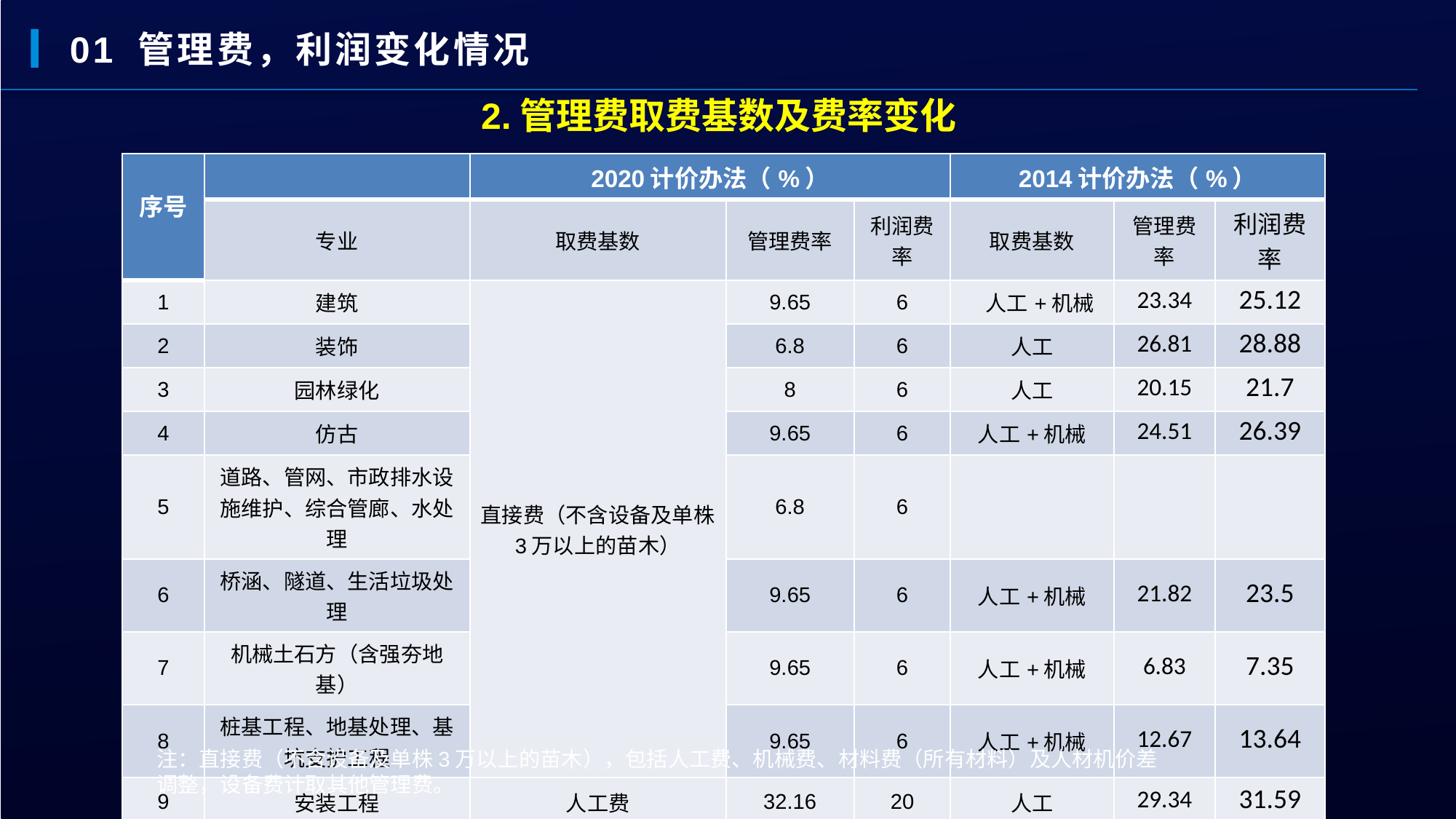

01 管理费，利润变化情况
2.管理费取费基数及费率变化
| 序号 |  | 2020计价办法（%） |  |  | 2014计价办法（%） |  |  |
| --- | --- | --- | --- | --- | --- | --- | --- |
|  | 专业 | 取费基数 | 管理费率 | 利润费率 | 取费基数 | 管理费率 | 利润费率 |
| 1 | 建筑 | 直接费（不含设备及单株3万以上的苗木） | 9.65 | 6 | 人工+机械 | 23.34 | 25.12 |
| 2 | 装饰 |  | 6.8 | 6 | 人工 | 26.81 | 28.88 |
| 3 | 园林绿化 |  | 8 | 6 | 人工 | 20.15 | 21.7 |
| 4 | 仿古 |  | 9.65 | 6 | 人工+机械 | 24.51 | 26.39 |
| 5 | 道路、管网、市政排水设施维护、综合管廊、水处理 |  | 6.8 | 6 |  |  |  |
| 6 | 桥涵、隧道、生活垃圾处理 |  | 9.65 | 6 | 人工+机械 | 21.82 | 23.5 |
| 7 | 机械土石方（含强夯地基） |  | 9.65 | 6 | 人工+机械 | 6.83 | 7.35 |
| 8 | 桩基工程、地基处理、基坑支护工程 |  | 9.65 | 6 | 人工+机械 | 12.67 | 13.64 |
| 9 | 安装工程 | 人工费 | 32.16 | 20 | 人工 | 29.34 | 31.59 |
注：直接费（不含设备及单株3万以上的苗木），包括人工费、机械费、材料费（所有材料）及人材机价差调整，设备费计取其他管理费。